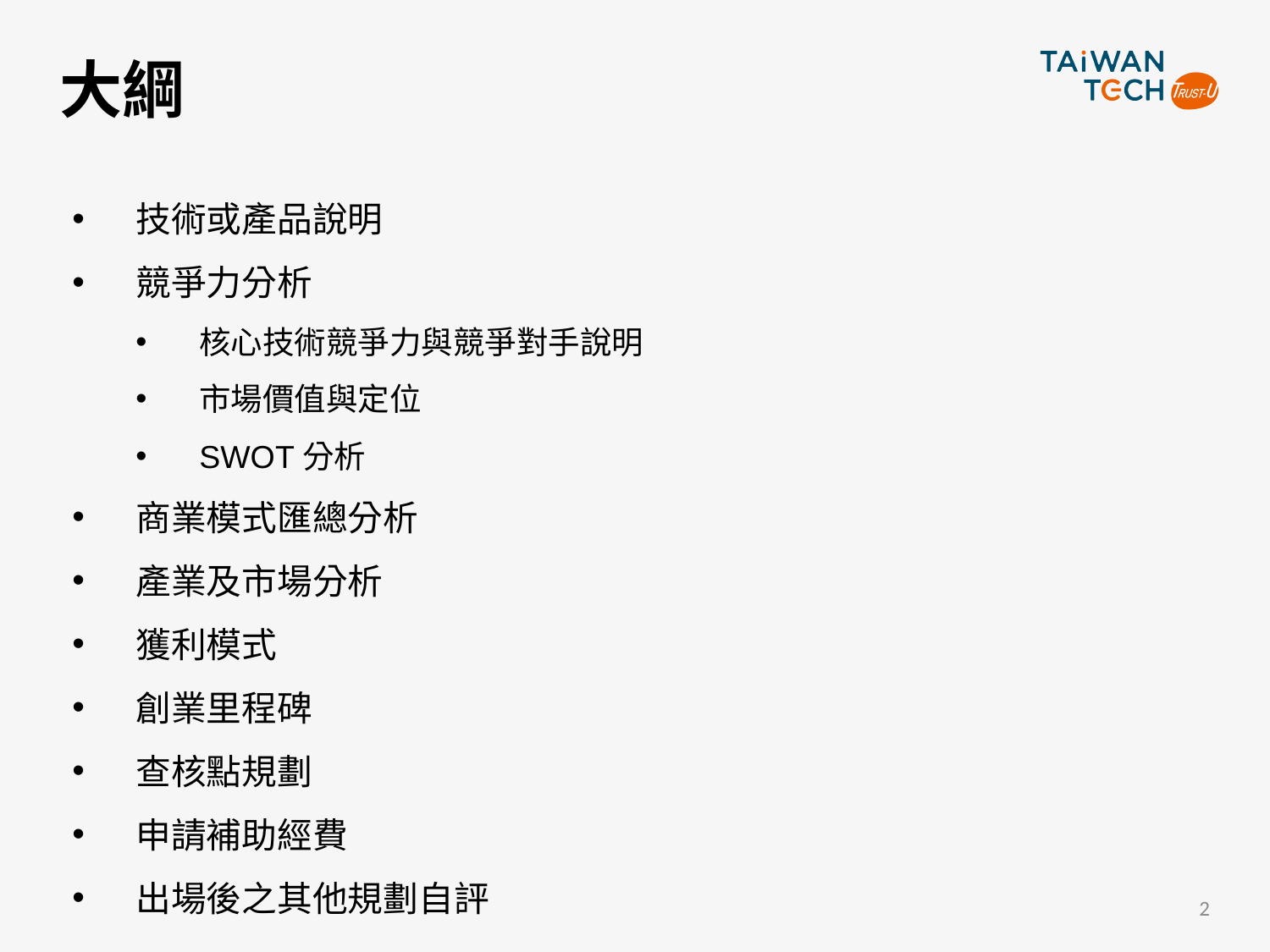

# 大綱
技術或產品說明
競爭力分析
核心技術競爭力與競爭對手說明
市場價值與定位
SWOT分析
商業模式匯總分析
產業及市場分析
獲利模式
創業里程碑
查核點規劃
申請補助經費
出場後之其他規劃自評
2